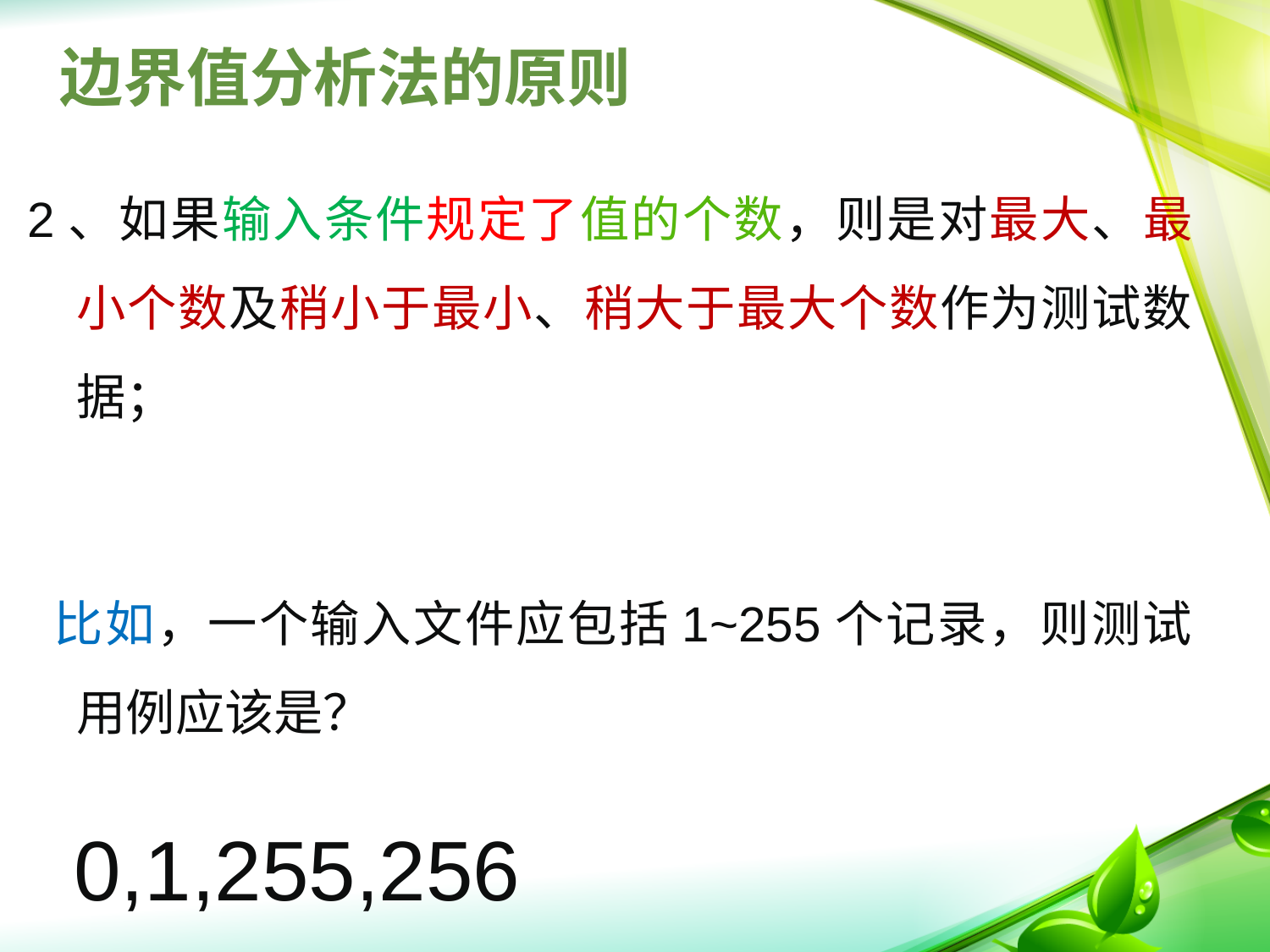

# 边界值分析法的原则
2、如果输入条件规定了值的个数，则是对最大、最小个数及稍小于最小、稍大于最大个数作为测试数据；

 比如，一个输入文件应包括1~255个记录，则测试用例应该是？
  0,1,255,256